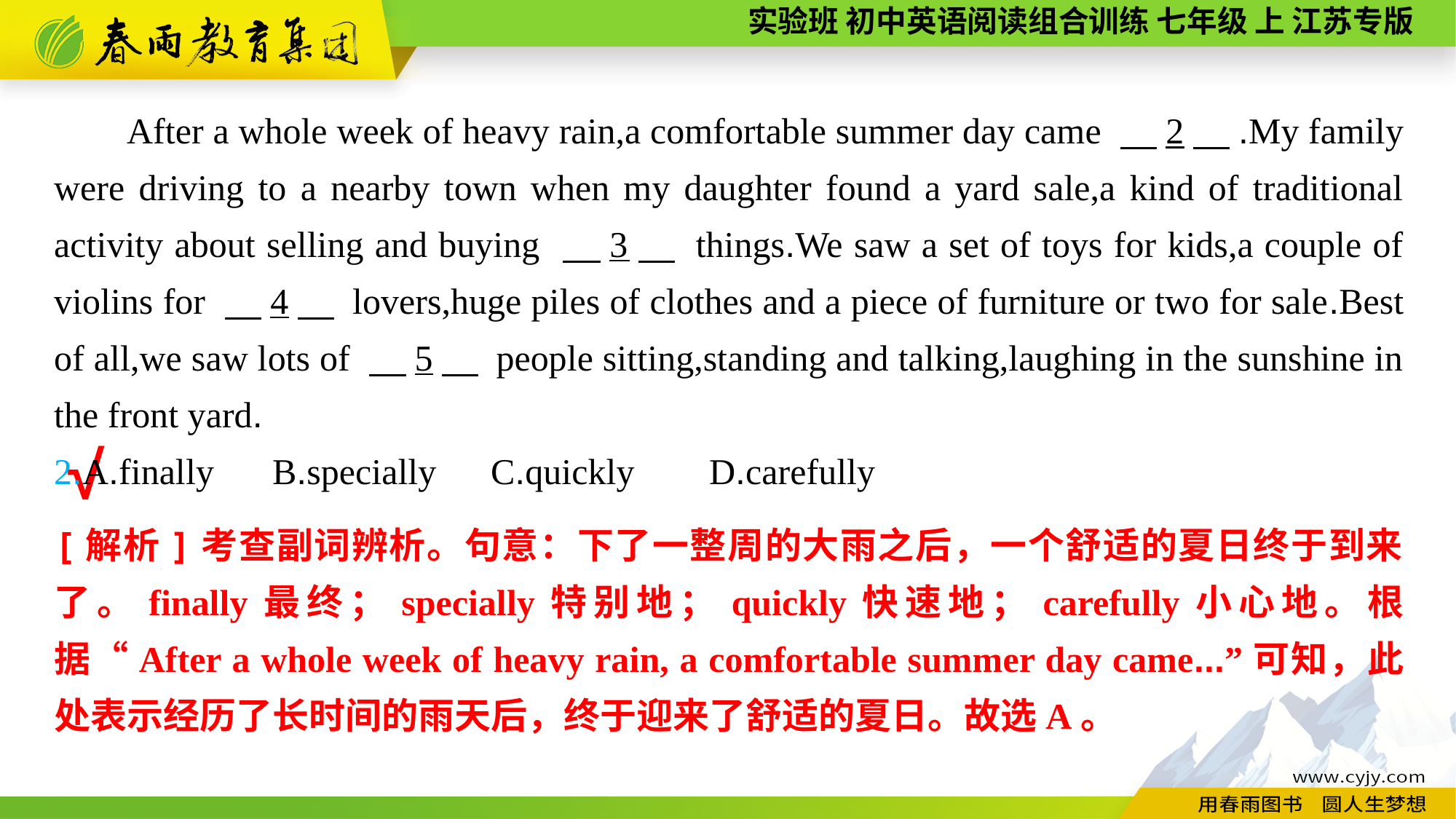

After a whole week of heavy rain,a comfortable summer day came 　2　.My family were driving to a nearby town when my daughter found a yard sale,a kind of traditional activity about selling and buying 　3　 things.We saw a set of toys for kids,a couple of violins for 　4　 lovers,huge piles of clothes and a piece of furniture or two for sale.Best of all,we saw lots of 　5　 people sitting,standing and talking,laughing in the sunshine in the front yard.
2.A.finally	B.specially	C.quickly	D.carefully
√
[解析]考查副词辨析。句意：下了一整周的大雨之后，一个舒适的夏日终于到来了。finally最终；specially特别地；quickly快速地；carefully小心地。根据“After a whole week of heavy rain, a comfortable summer day came...”可知，此处表示经历了长时间的雨天后，终于迎来了舒适的夏日。故选A。